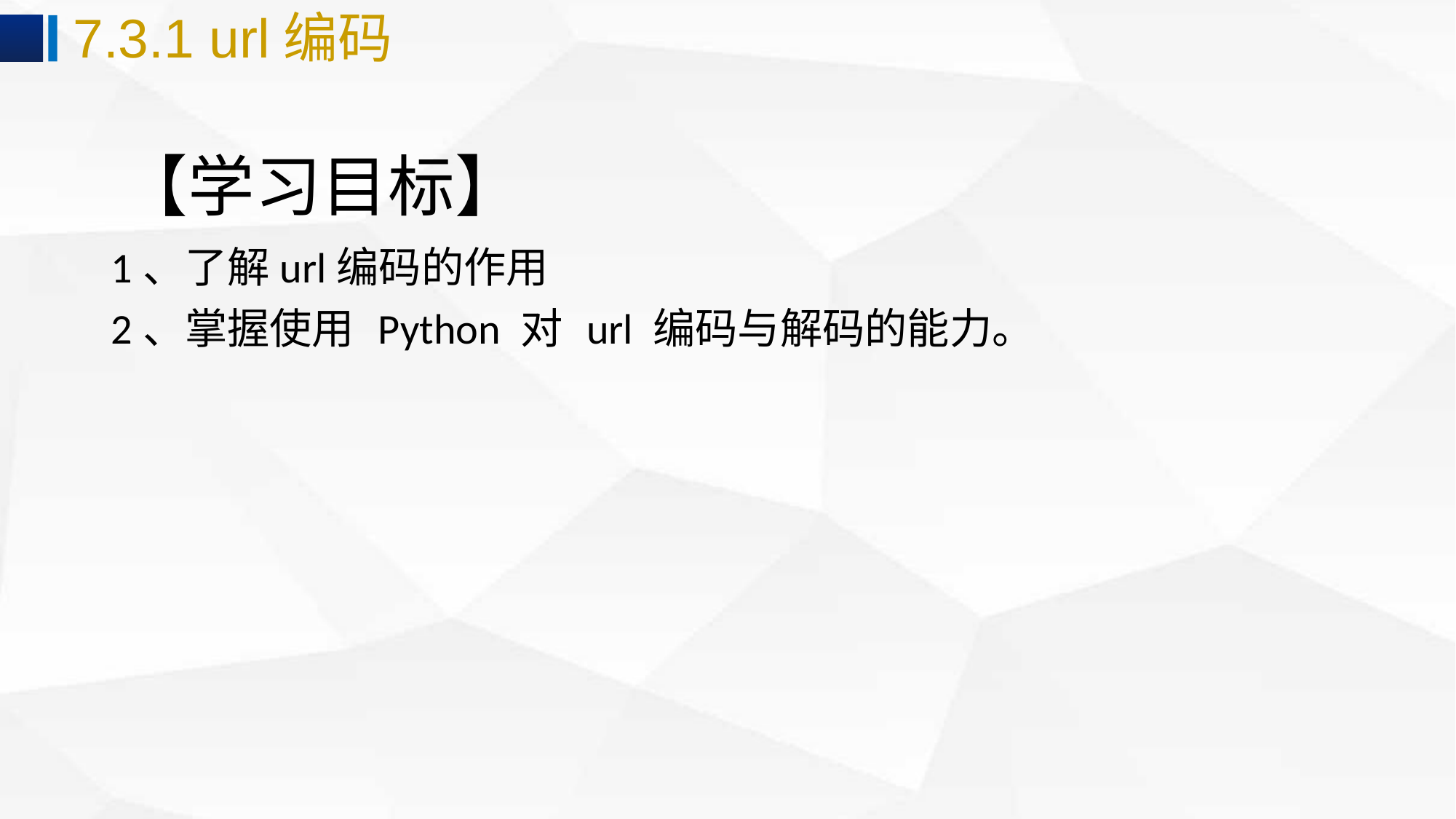

7.3.1 url编码

# 【学习目标】
1、了解url编码的作用
2、掌握使用 Python 对 url 编码与解码的能力。